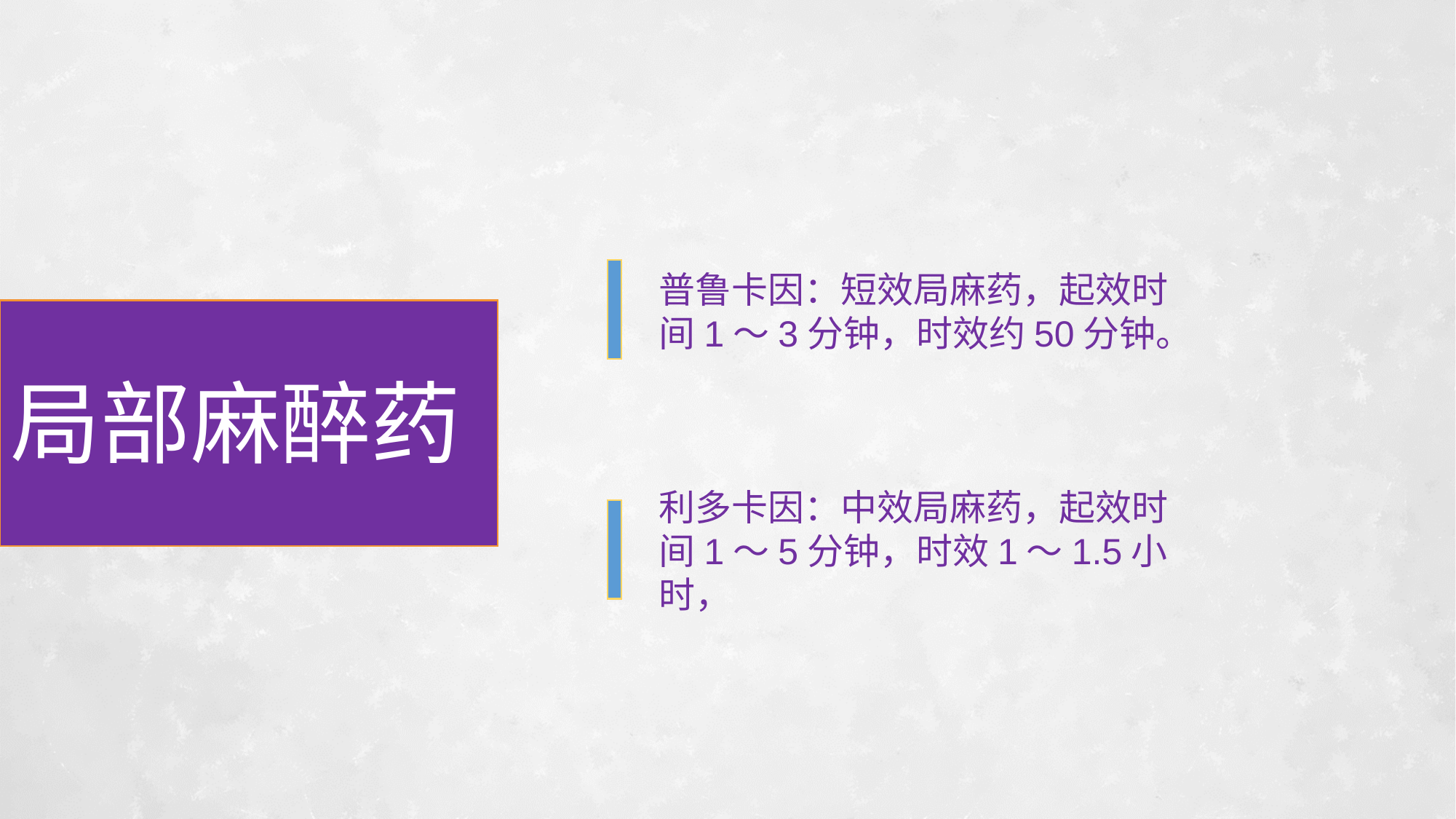

普鲁卡因：短效局麻药，起效时间1～3分钟，时效约50分钟。

局部麻醉药
利多卡因：中效局麻药，起效时间1～5分钟，时效1～1.5小时，